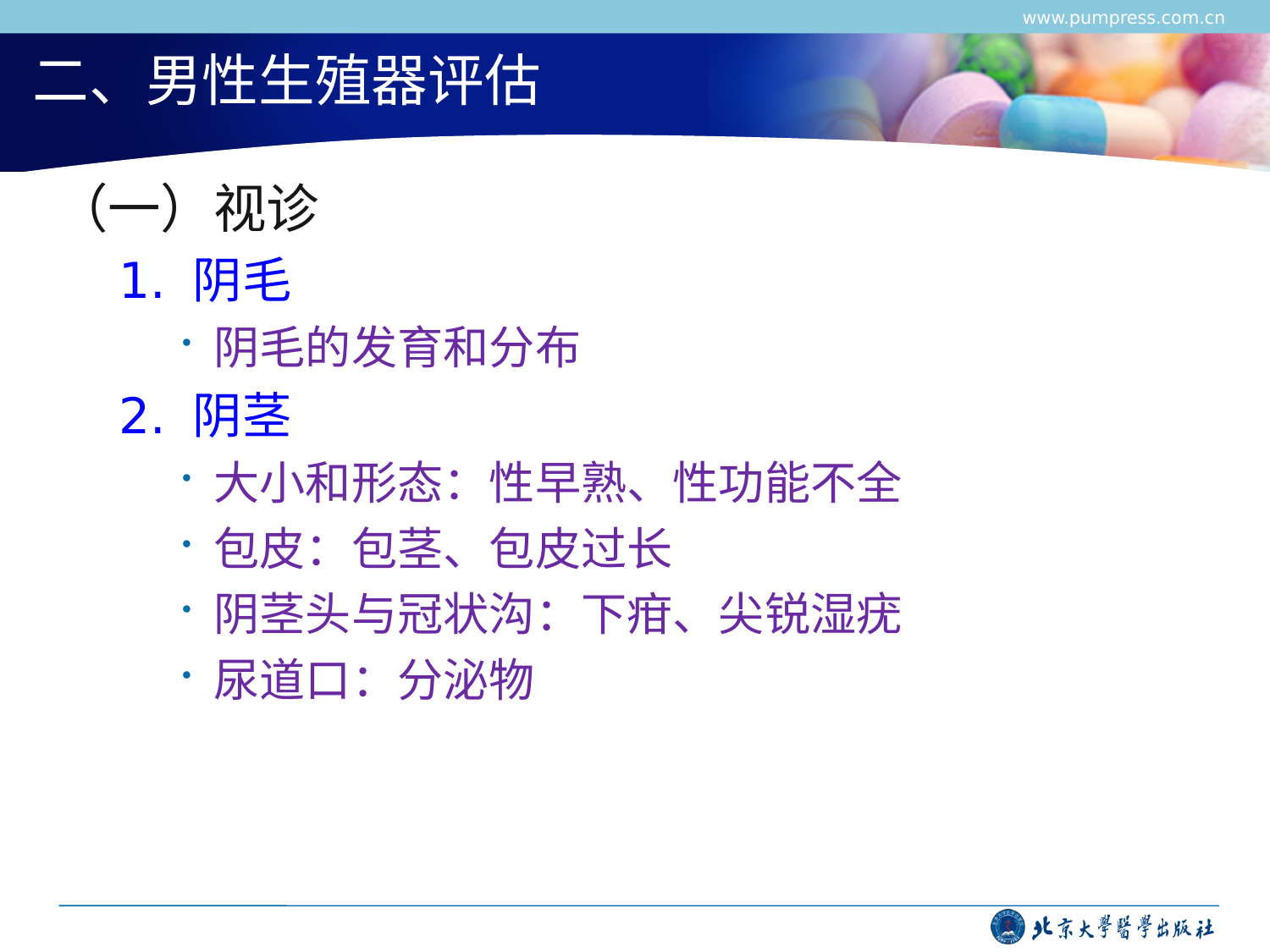

www.pumpress.com.cn
# 二、男性生殖器评估
（一）视诊
1. 阴毛
阴毛的发育和分布
2. 阴茎
大小和形态：性早熟、性功能不全
包皮：包茎、包皮过长
阴茎头与冠状沟：下疳、尖锐湿疣
尿道口：分泌物